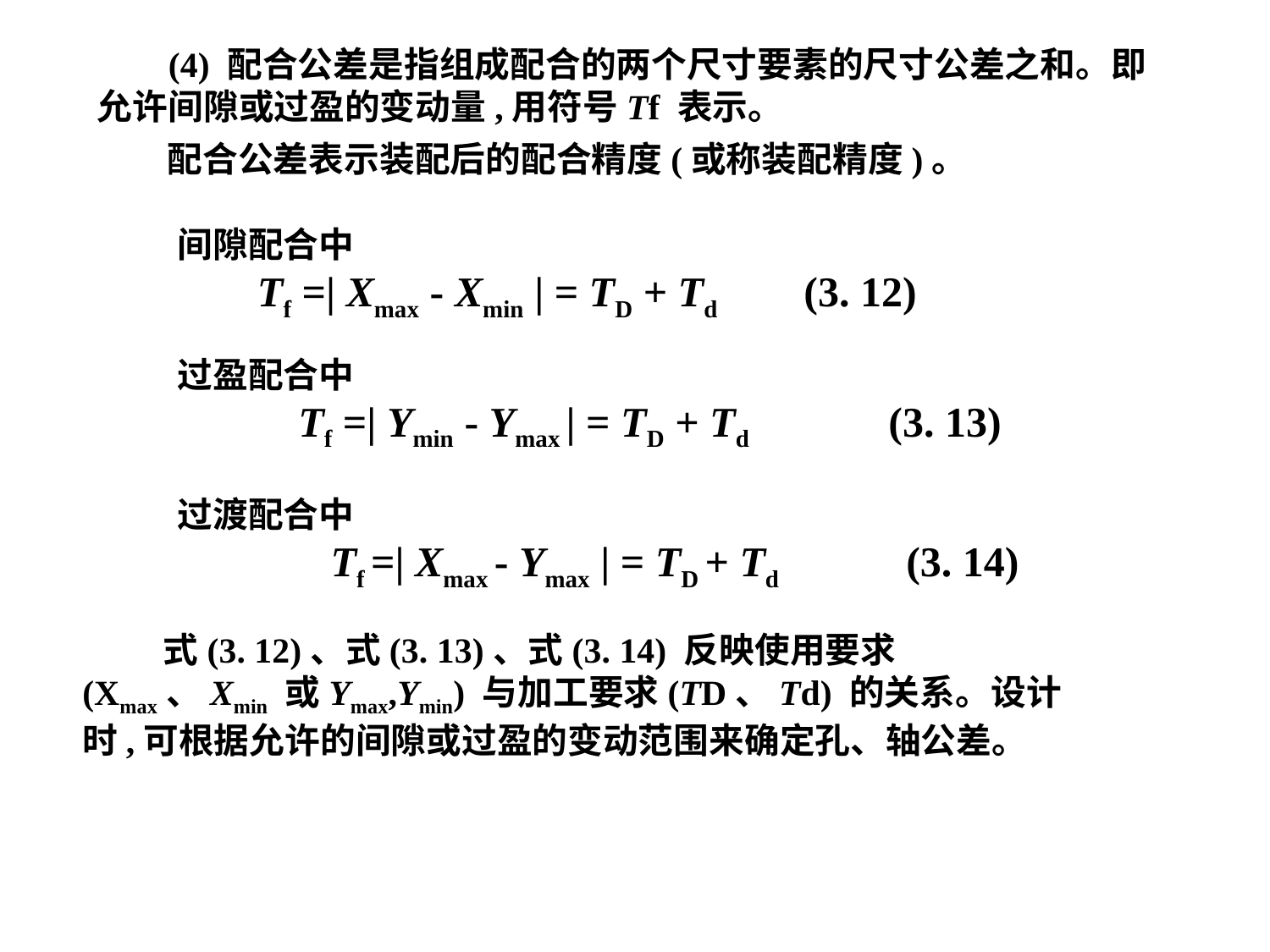

22
        (4) 配合公差是指组成配合的两个尺寸要素的尺寸公差之和。即允许间隙或过盈的变动量,用符号Tf 表示。
配合公差表示装配后的配合精度(或称装配精度)。
间隙配合中
         Tf =| Xmax - Xmin | = TD + Td         (3. 12)
过盈配合中
Tf =| Ymin - Ymax | = TD + Td              (3. 13)
过渡配合中
Tf =| Xmax - Ymax | = TD + Td            (3. 14)
         式(3. 12)、式(3. 13)、式(3. 14) 反映使用要求(Xmax、Xmin 或Ymax,Ymin) 与加工要求(TD、Td) 的关系。设计时,可根据允许的间隙或过盈的变动范围来确定孔、轴公差。